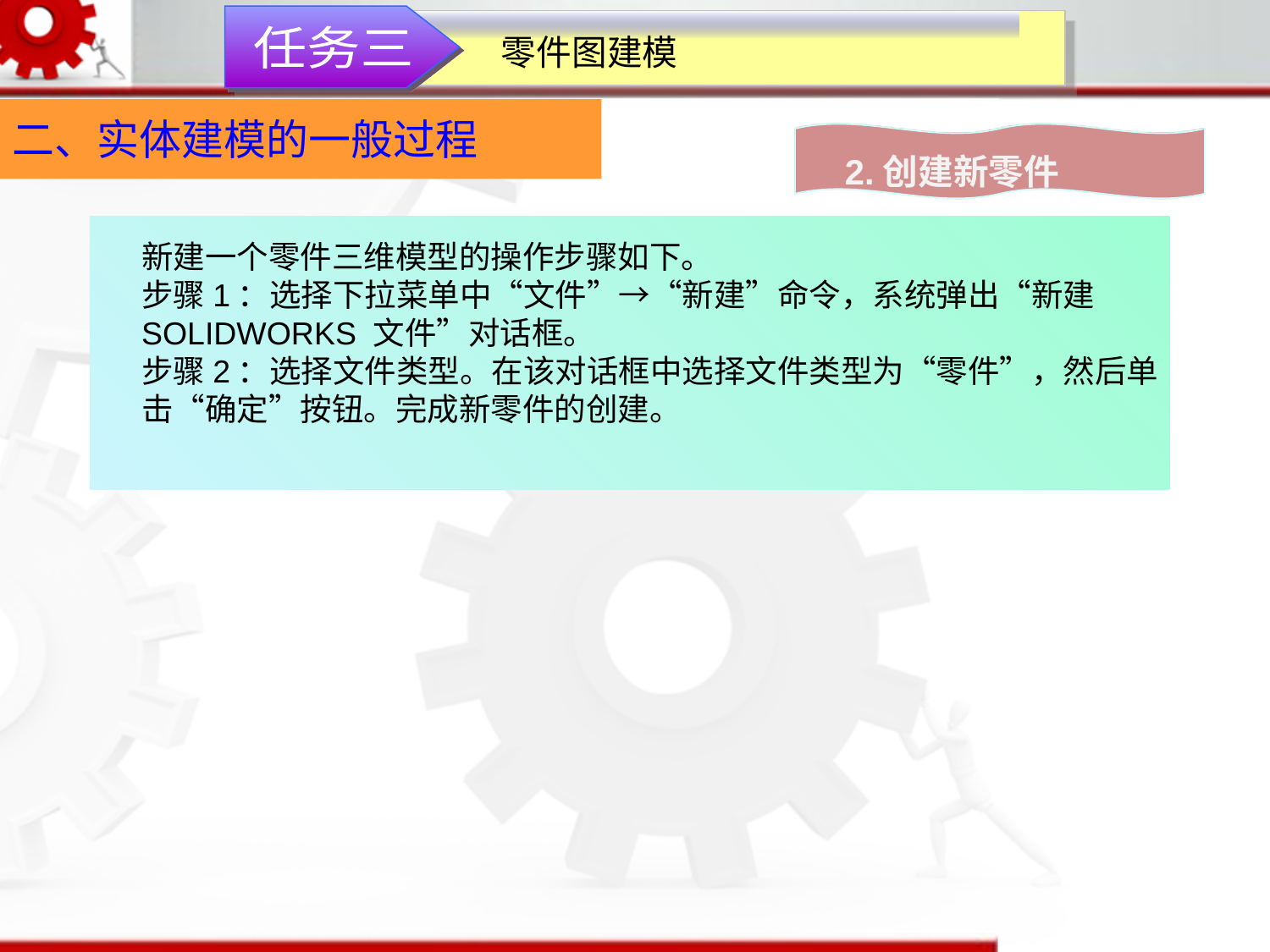

零件图建模
任务三
二、实体建模的一般过程

2.创建新零件

新建一个零件三维模型的操作步骤如下。
步骤1：选择下拉菜单中“文件”→“新建”命令，系统弹出“新建SOLIDWORKS 文件”对话框。
步骤2：选择文件类型。在该对话框中选择文件类型为“零件”，然后单击“确定”按钮。完成新零件的创建。